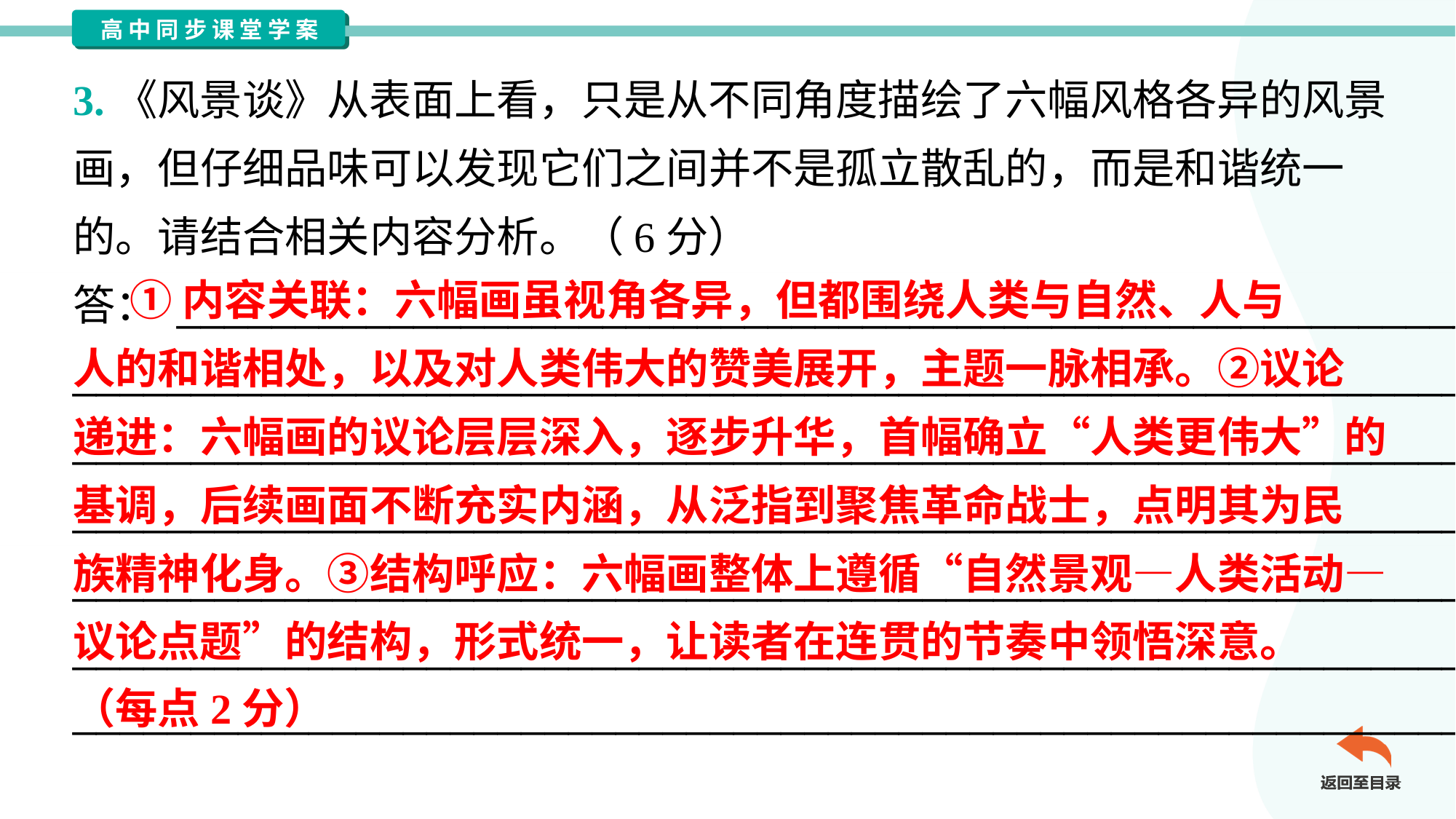

3.《风景谈》从表面上看，只是从不同角度描绘了六幅风格各异的风景
画，但仔细品味可以发现它们之间并不是孤立散乱的，而是和谐统一
的。请结合相关内容分析。（6分）
答： ________________________________________________________
_____________________________________________________________
_____________________________________________________________
_____________________________________________________________
_____________________________________________________________
_____________________________________________________________
_____________________________________________________________
      ①内容关联：六幅画虽视角各异，但都围绕人类与自然、人与
人的和谐相处，以及对人类伟大的赞美展开，主题一脉相承。②议论
递进：六幅画的议论层层深入，逐步升华，首幅确立“人类更伟大”的
基调，后续画面不断充实内涵，从泛指到聚焦革命战士，点明其为民
族精神化身。③结构呼应：六幅画整体上遵循“自然景观—人类活动—
议论点题”的结构，形式统一，让读者在连贯的节奏中领悟深意。
（每点2分）